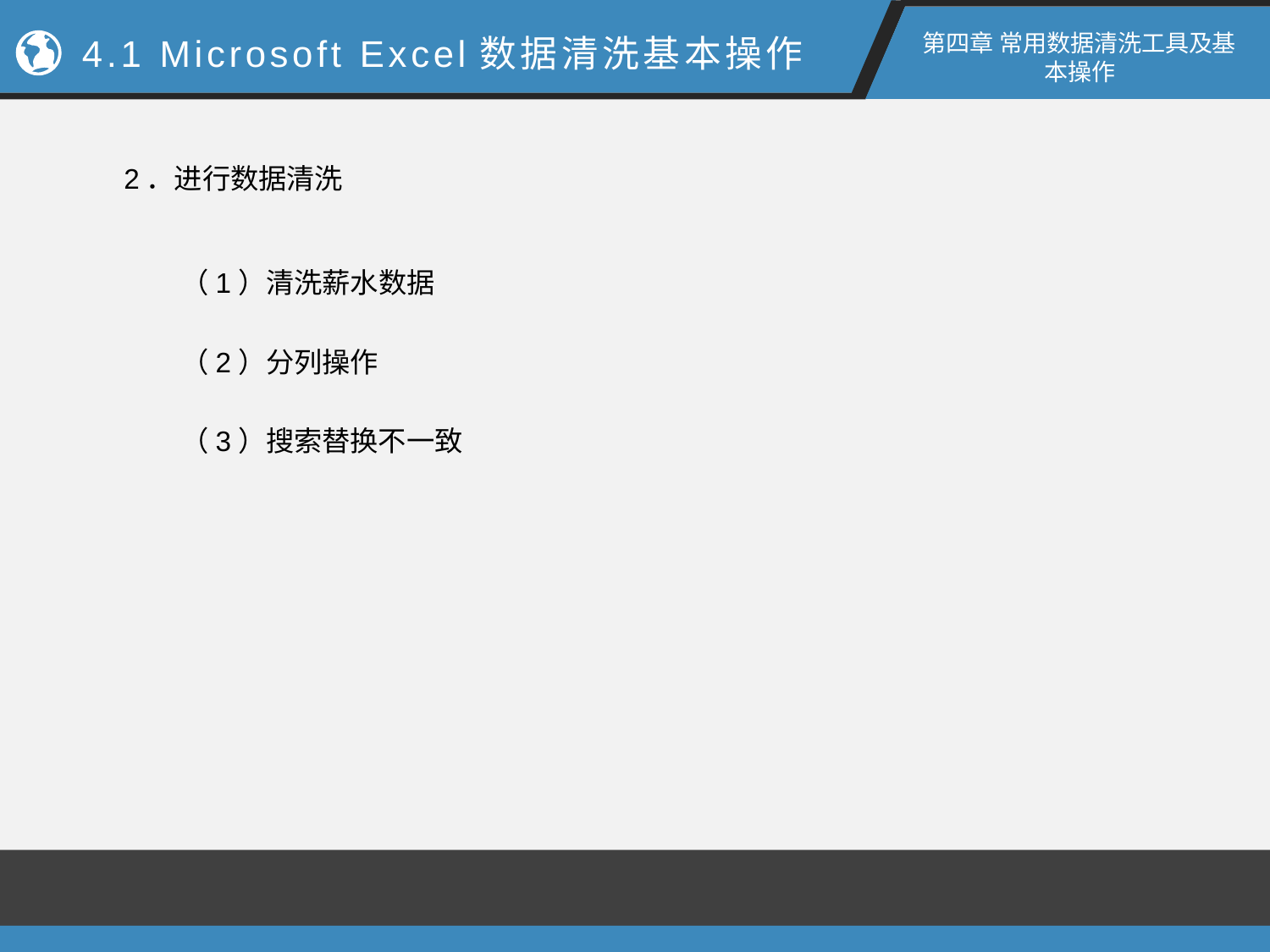

第四章 常用数据清洗工具及基本操作
4.1 Microsoft Excel数据清洗基本操作

2．进行数据清洗
（1）清洗薪水数据
（2）分列操作
（3）搜索替换不一致

27
27
27